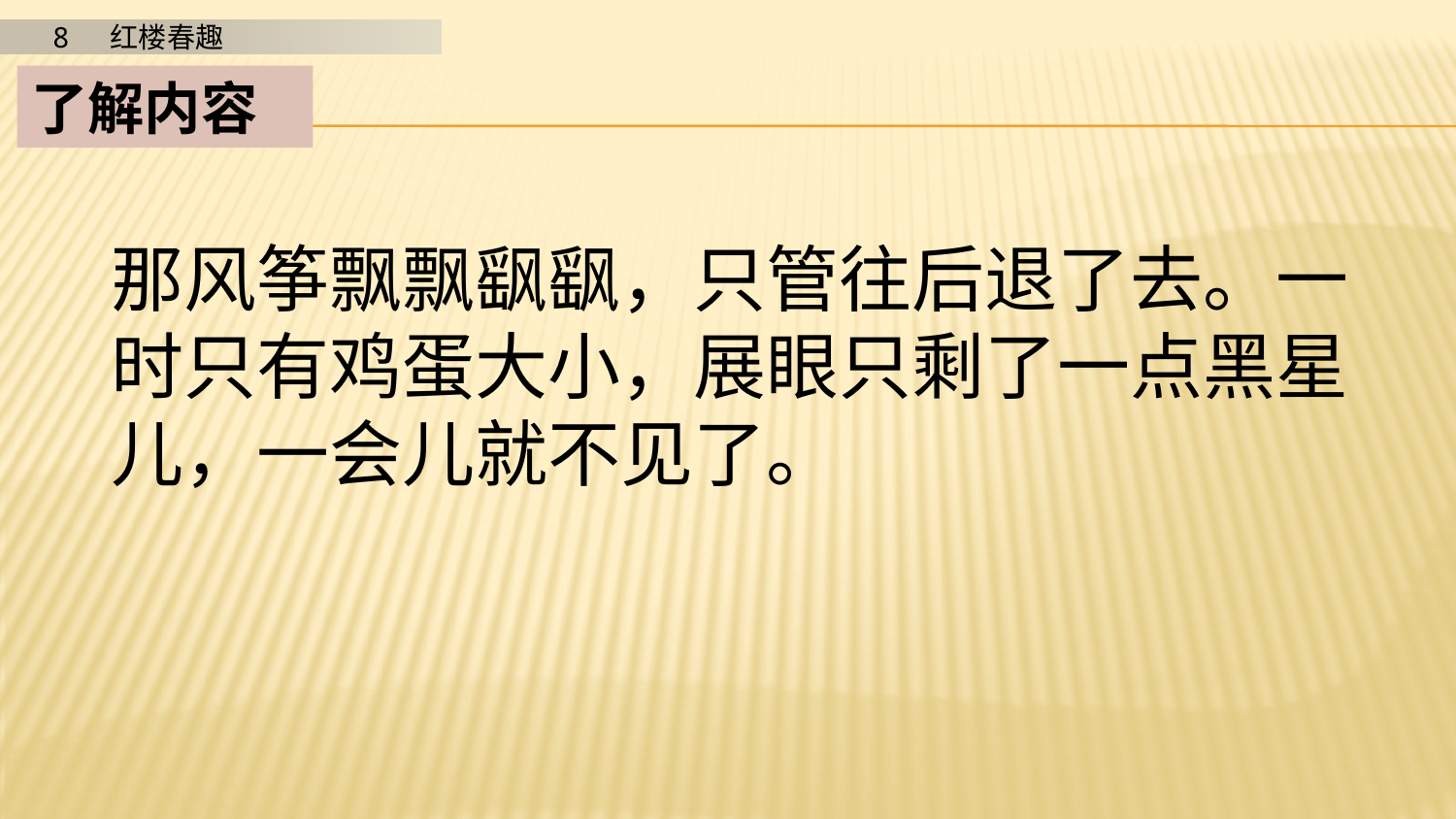

了解内容
那风筝飘飘飖飖，只管往后退了去。一时只有鸡蛋大小，展眼只剩了一点黑星儿，一会儿就不见了。